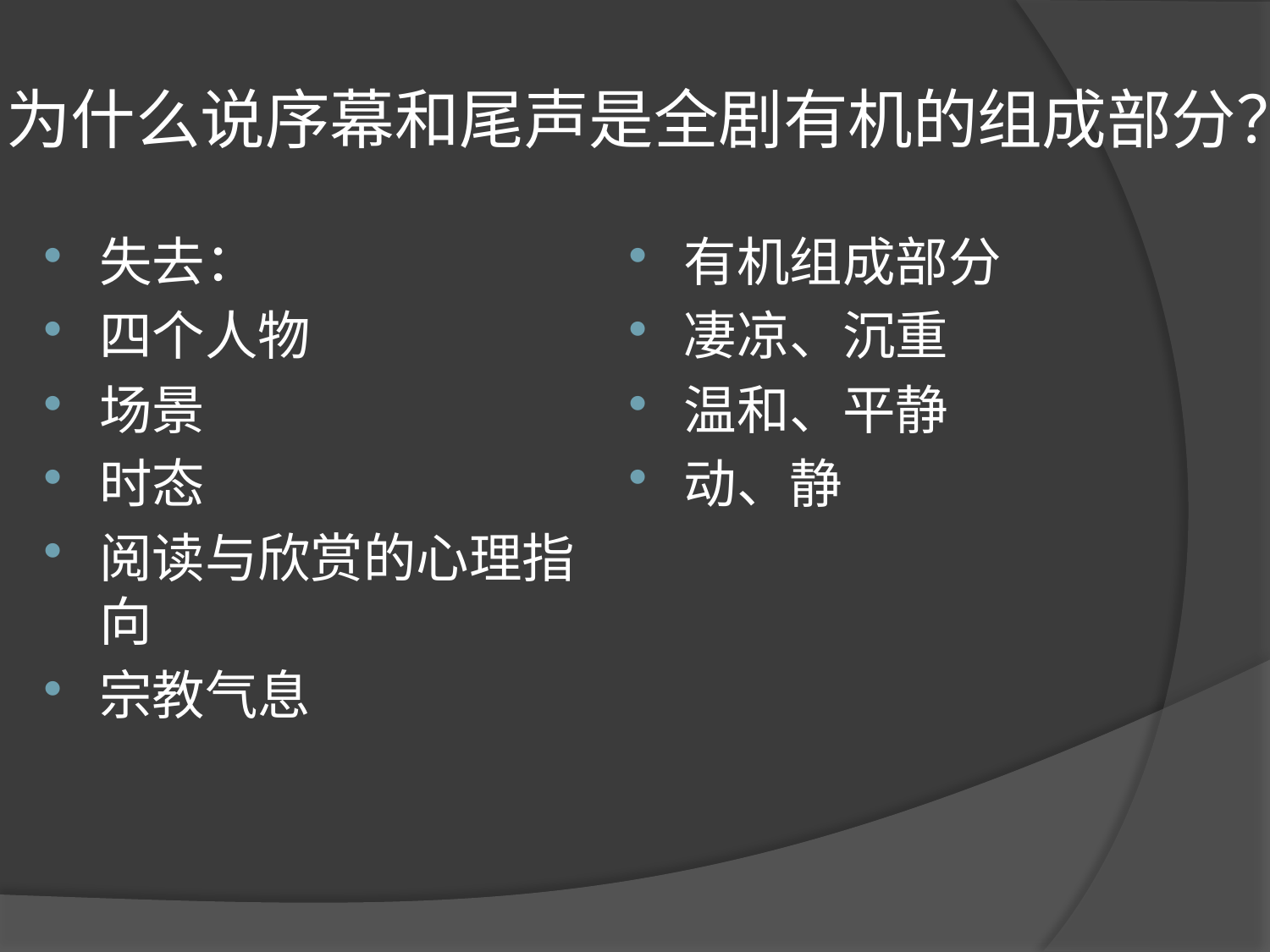

# 为什么说序幕和尾声是全剧有机的组成部分？
失去：
四个人物
场景
时态
阅读与欣赏的心理指向
宗教气息

有机组成部分
凄凉、沉重
温和、平静
动、静